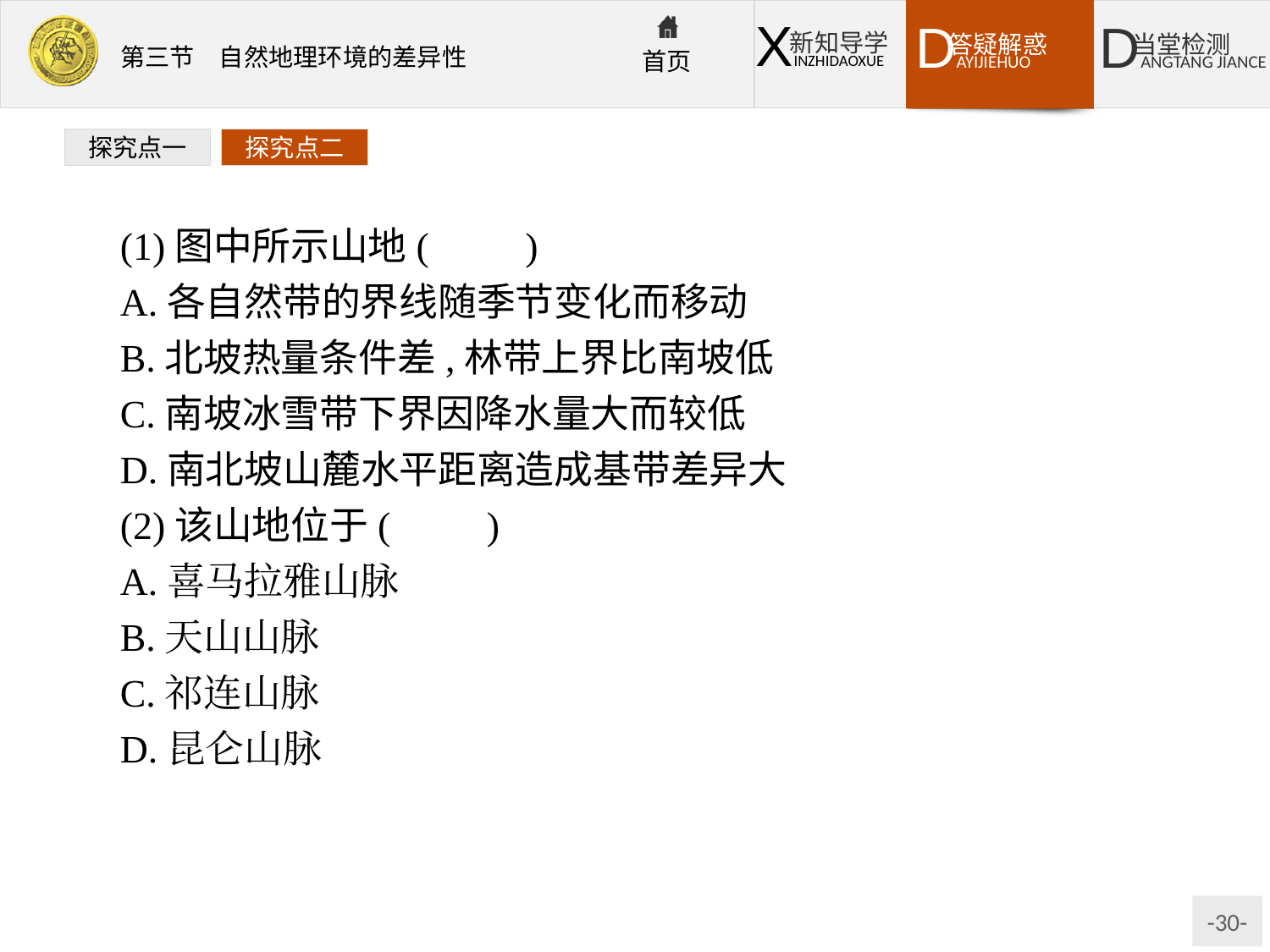

探究点一
探究点二
(1)图中所示山地(　　)
A.各自然带的界线随季节变化而移动
B.北坡热量条件差,林带上界比南坡低
C.南坡冰雪带下界因降水量大而较低
D.南北坡山麓水平距离造成基带差异大
(2)该山地位于(　　)
A.喜马拉雅山脉
B.天山山脉
C.祁连山脉
D.昆仑山脉